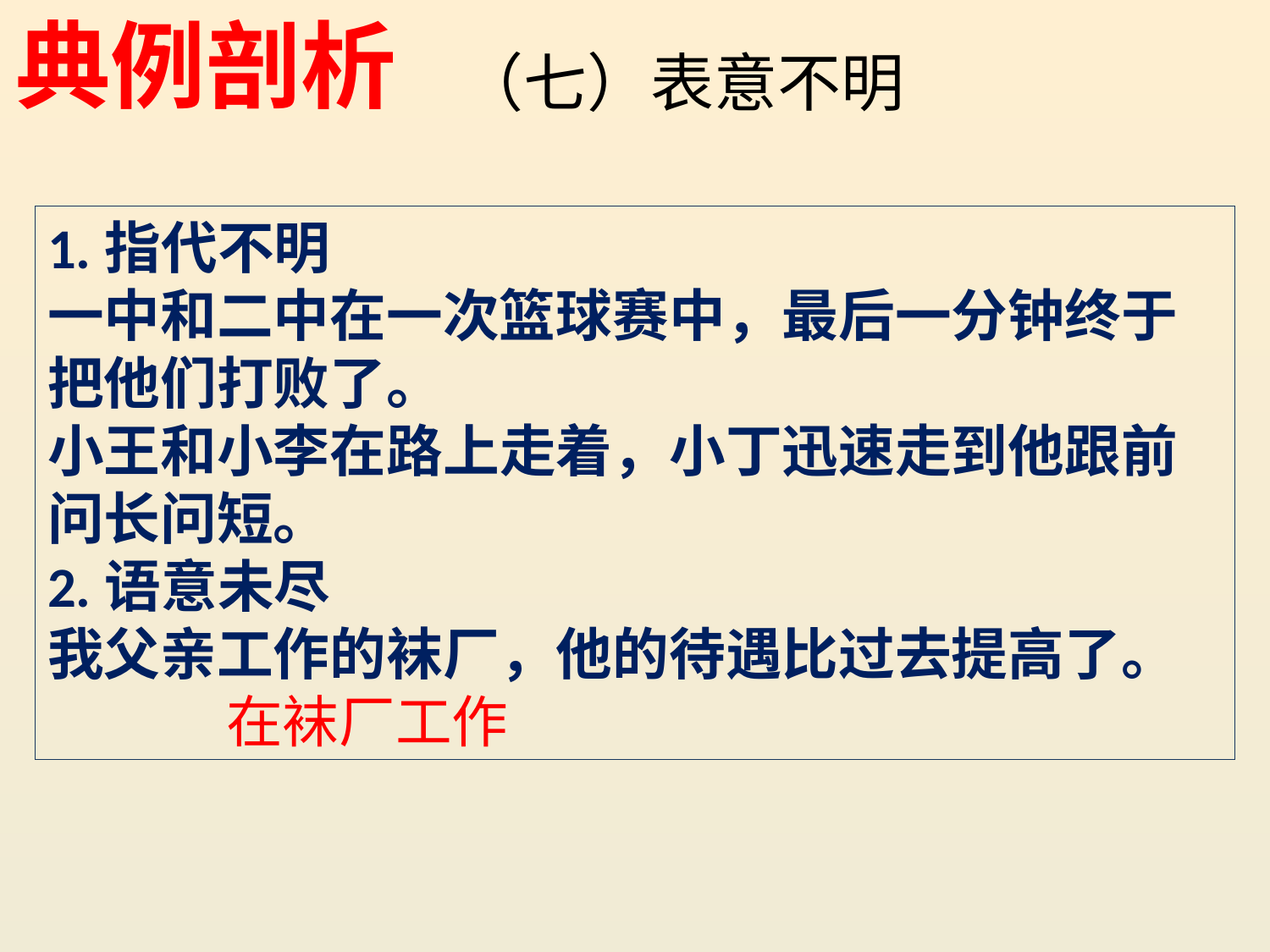

典例剖析
（七）表意不明
1.指代不明
一中和二中在一次篮球赛中，最后一分钟终于把他们打败了。
小王和小李在路上走着，小丁迅速走到他跟前问长问短。
2.语意未尽
我父亲工作的袜厂，他的待遇比过去提高了。
             在袜厂工作